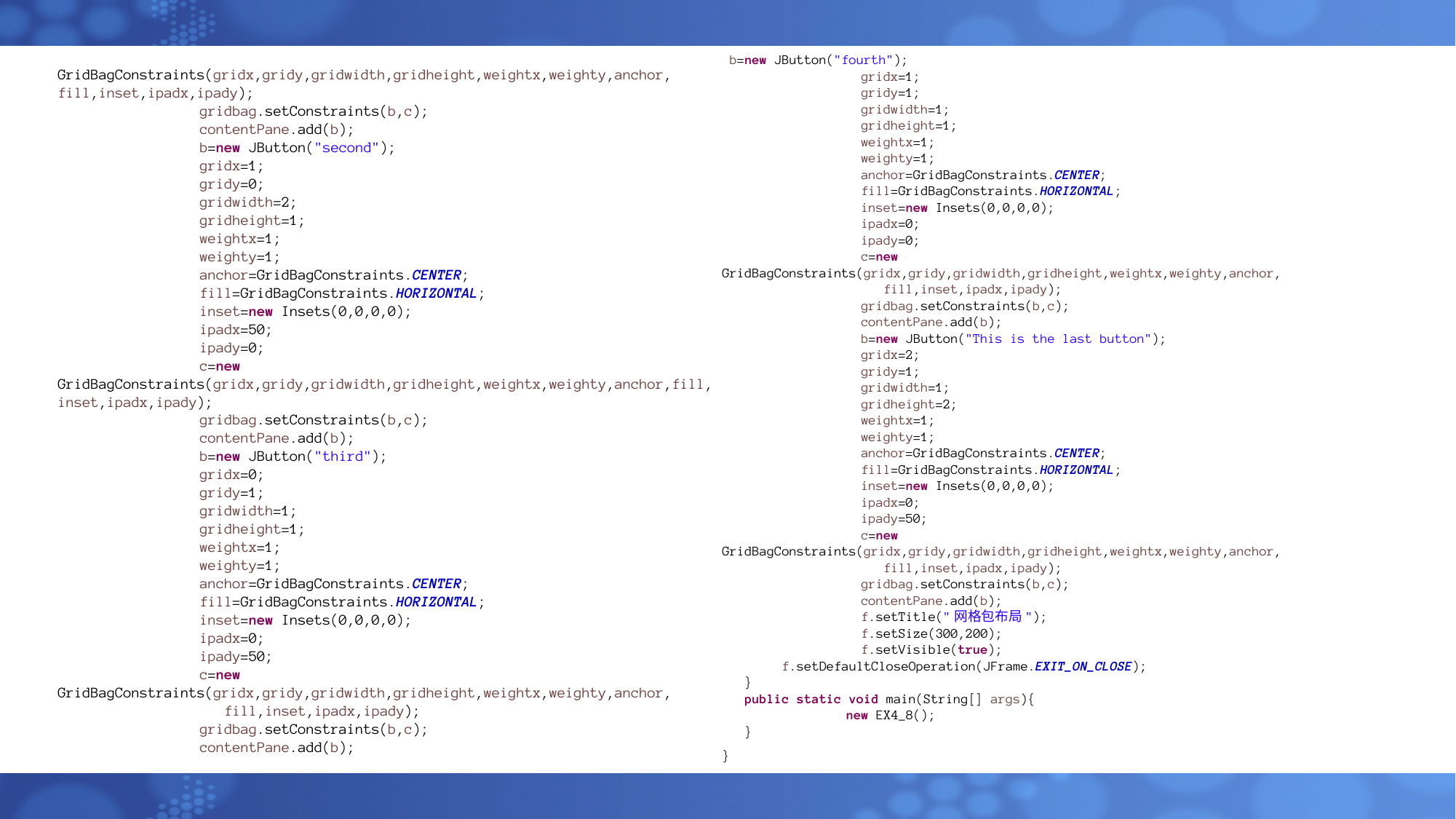

b=new JButton("fourth");
   	    gridx=1;
   	    gridy=1;
   	    gridwidth=1;
   	    gridheight=1;
   	    weightx=1;
   	    weighty=1;
   	    anchor=GridBagConstraints.CENTER;
   	    fill=GridBagConstraints.HORIZONTAL;
   	    inset=new Insets(0,0,0,0);
   	    ipadx=0;
   	    ipady=0;
   	    c=new GridBagConstraints(gridx,gridy,gridwidth,gridheight,weightx,weighty,anchor,
   	       fill,inset,ipadx,ipady);
   	    gridbag.setConstraints(b,c);
   	    contentPane.add(b);
   	    b=new JButton("This is the last button");
   	    gridx=2;
   	    gridy=1;
   	    gridwidth=1;
   	    gridheight=2;
   	    weightx=1;
   	    weighty=1;
   	    anchor=GridBagConstraints.CENTER;
   	    fill=GridBagConstraints.HORIZONTAL;
   	    inset=new Insets(0,0,0,0);
   	    ipadx=0;
   	    ipady=50;
   	    c=new GridBagConstraints(gridx,gridy,gridwidth,gridheight,weightx,weighty,anchor,
   	       fill,inset,ipadx,ipady);
   	    gridbag.setConstraints(b,c);
   	    contentPane.add(b);
   	    f.setTitle("网格包布局");
   	    f.setSize(300,200);
   	    f.setVisible(true);
        f.setDefaultCloseOperation(JFrame.EXIT_ON_CLOSE);
   }
   public static void main(String[] args){
   	  new EX4_8();
   }
}
GridBagConstraints(gridx,gridy,gridwidth,gridheight,weightx,weighty,anchor, fill,inset,ipadx,ipady);
   	    gridbag.setConstraints(b,c);
   	    contentPane.add(b);
   	    b=new JButton("second");
   	    gridx=1;
   	    gridy=0;
   	    gridwidth=2;
   	    gridheight=1;
   	    weightx=1;
   	    weighty=1;
   	    anchor=GridBagConstraints.CENTER;
   	    fill=GridBagConstraints.HORIZONTAL;
   	    inset=new Insets(0,0,0,0);
   	    ipadx=50;
   	    ipady=0;
   	    c=new GridBagConstraints(gridx,gridy,gridwidth,gridheight,weightx,weighty,anchor,fill,inset,ipadx,ipady);
   	    gridbag.setConstraints(b,c);
   	    contentPane.add(b);
   	    b=new JButton("third");
   	    gridx=0;
   	    gridy=1;
   	    gridwidth=1;
   	    gridheight=1;
   	    weightx=1;
   	    weighty=1;
   	    anchor=GridBagConstraints.CENTER;
   	    fill=GridBagConstraints.HORIZONTAL;
   	    inset=new Insets(0,0,0,0);
   	    ipadx=0;
   	    ipady=50;
   	    c=new GridBagConstraints(gridx,gridy,gridwidth,gridheight,weightx,weighty,anchor,
   	       fill,inset,ipadx,ipady);
   	    gridbag.setConstraints(b,c);
   	    contentPane.add(b);